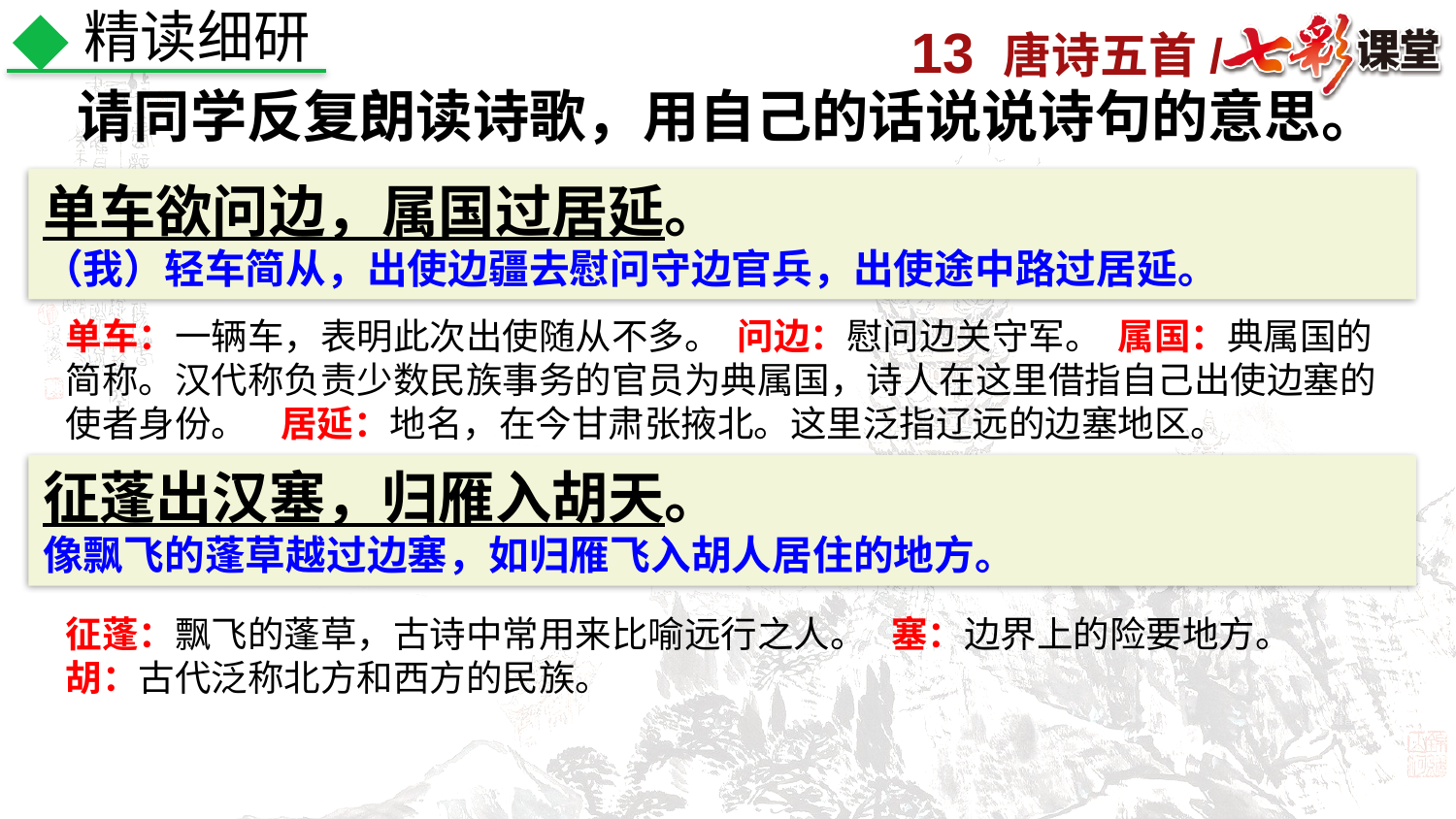

精读细研

请同学反复朗读诗歌，用自己的话说说诗句的意思。
单车欲问边，属国过居延。
（我）轻车简从，出使边疆去慰问守边官兵，出使途中路过居延。
单车：一辆车，表明此次出使随从不多。  问边：慰问边关守军。  属国：典属国的简称。汉代称负责少数民族事务的官员为典属国，诗人在这里借指自己出使边塞的使者身份。    居延：地名，在今甘肃张掖北。这里泛指辽远的边塞地区。
征蓬出汉塞，归雁入胡天。
像飘飞的蓬草越过边塞，如归雁飞入胡人居住的地方。
征蓬：飘飞的蓬草，古诗中常用来比喻远行之人。   塞：边界上的险要地方。
胡：古代泛称北方和西方的民族。